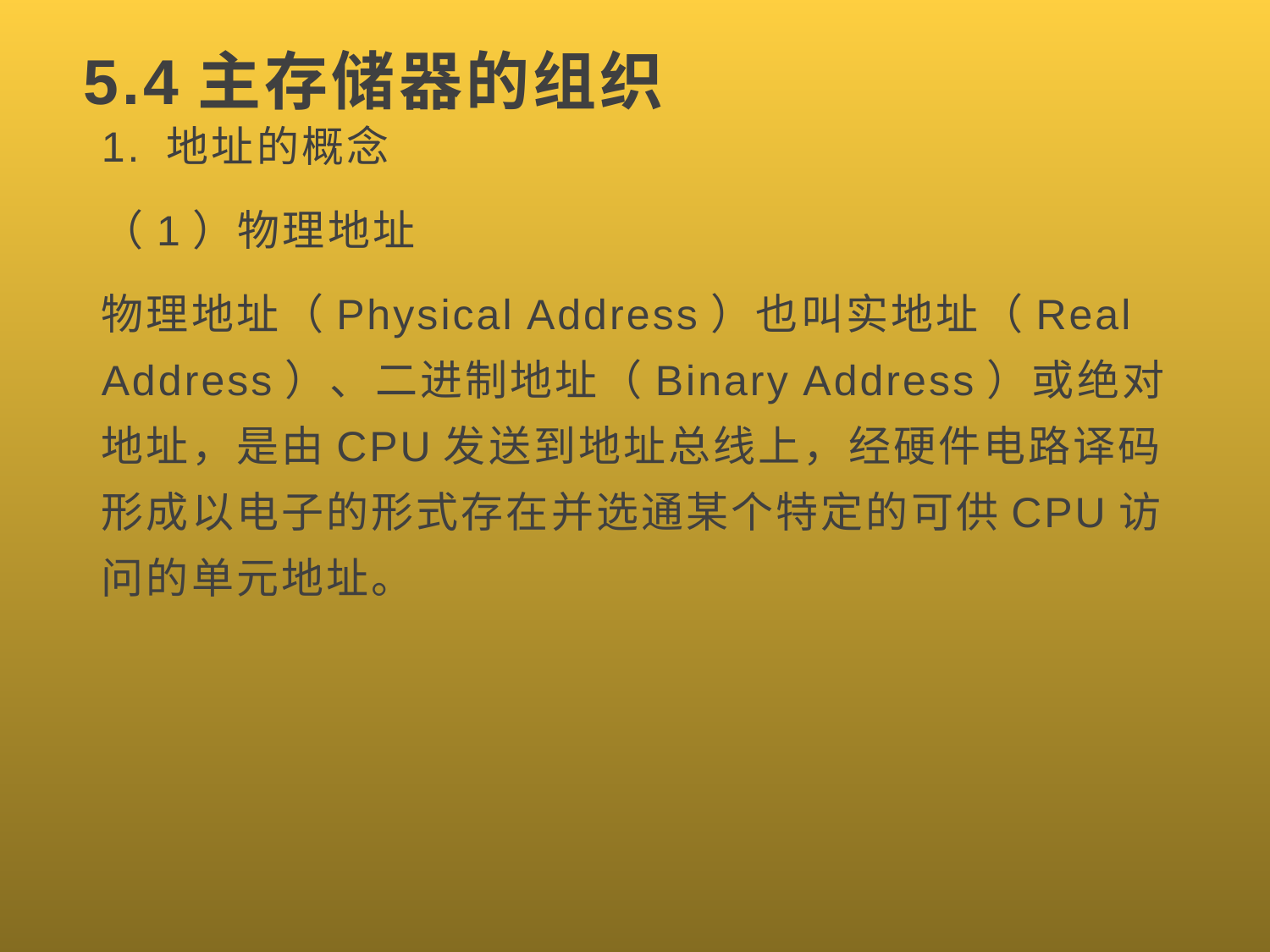

# 5.4主存储器的组织

1. 地址的概念
（1）物理地址
物理地址（Physical Address）也叫实地址（Real Address）、二进制地址（Binary Address）或绝对地址，是由CPU发送到地址总线上，经硬件电路译码形成以电子的形式存在并选通某个特定的可供CPU访问的单元地址。